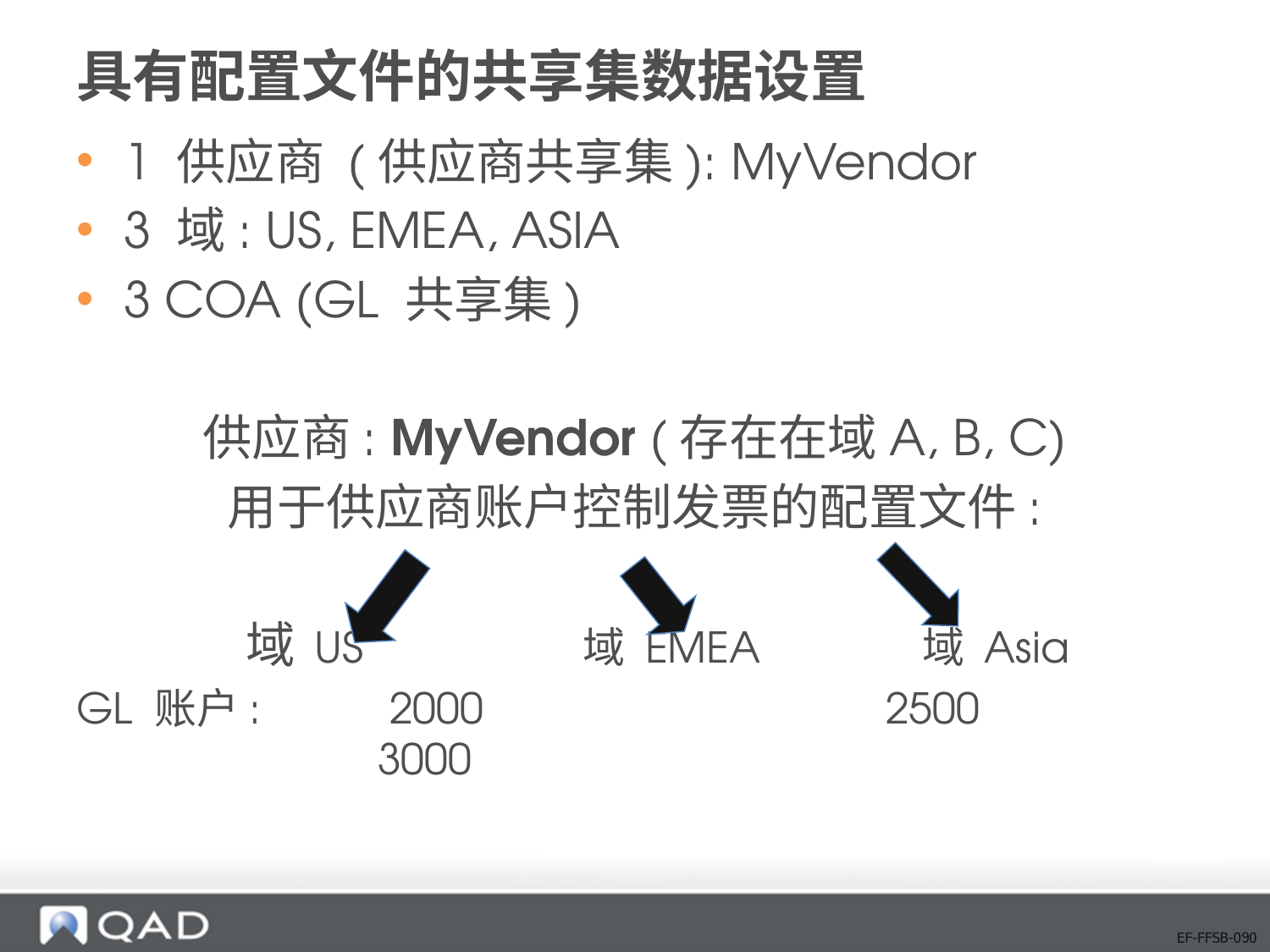

# 具有配置文件的共享集数据设置
1 供应商 (供应商共享集): MyVendor
3 域: US, EMEA, ASIA
3 COA (GL 共享集)

供应商: MyVendor (存在在域A, B, C)
用于供应商账户控制发票的配置文件:

	          域 US                  域 EMEA             域 Asia
GL 账户:	 2000		     		2500	  	      		3000

EF-FFSB-090